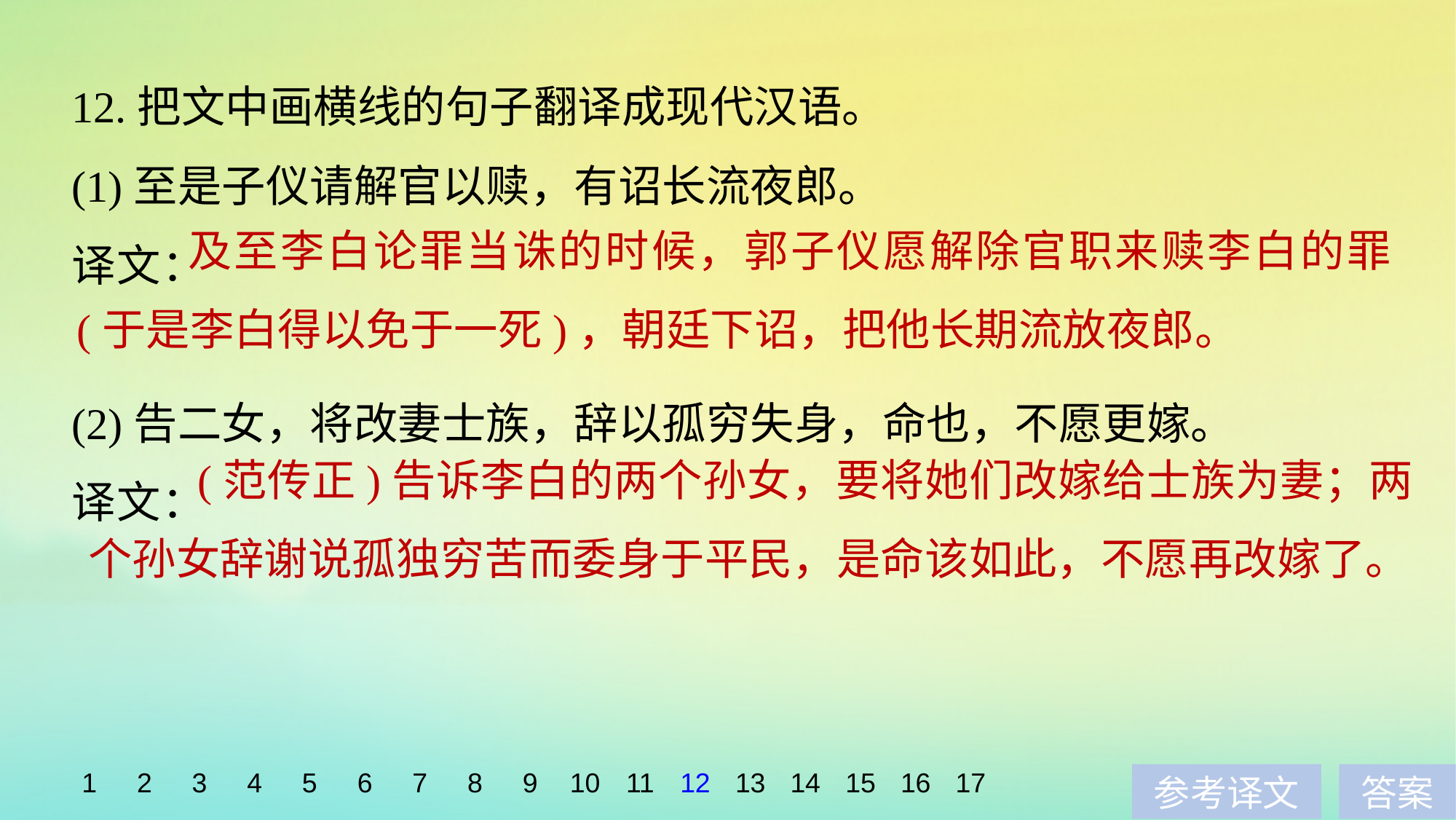

12.把文中画横线的句子翻译成现代汉语。
(1)至是子仪请解官以赎，有诏长流夜郎。
译文：
(2)告二女，将改妻士族，辞以孤穷失身，命也，不愿更嫁。
译文：
	及至李白论罪当诛的时候，郭子仪愿解除官职来赎李白的罪(于是李白得以免于一死)，朝廷下诏，把他长期流放夜郎。
	(范传正)告诉李白的两个孙女，要将她们改嫁给士族为妻；两个孙女辞谢说孤独穷苦而委身于平民，是命该如此，不愿再改嫁了。
1
2
3
4
5
6
7
8
9
10
11
12
13
14
15
16
17
参考译文
答案